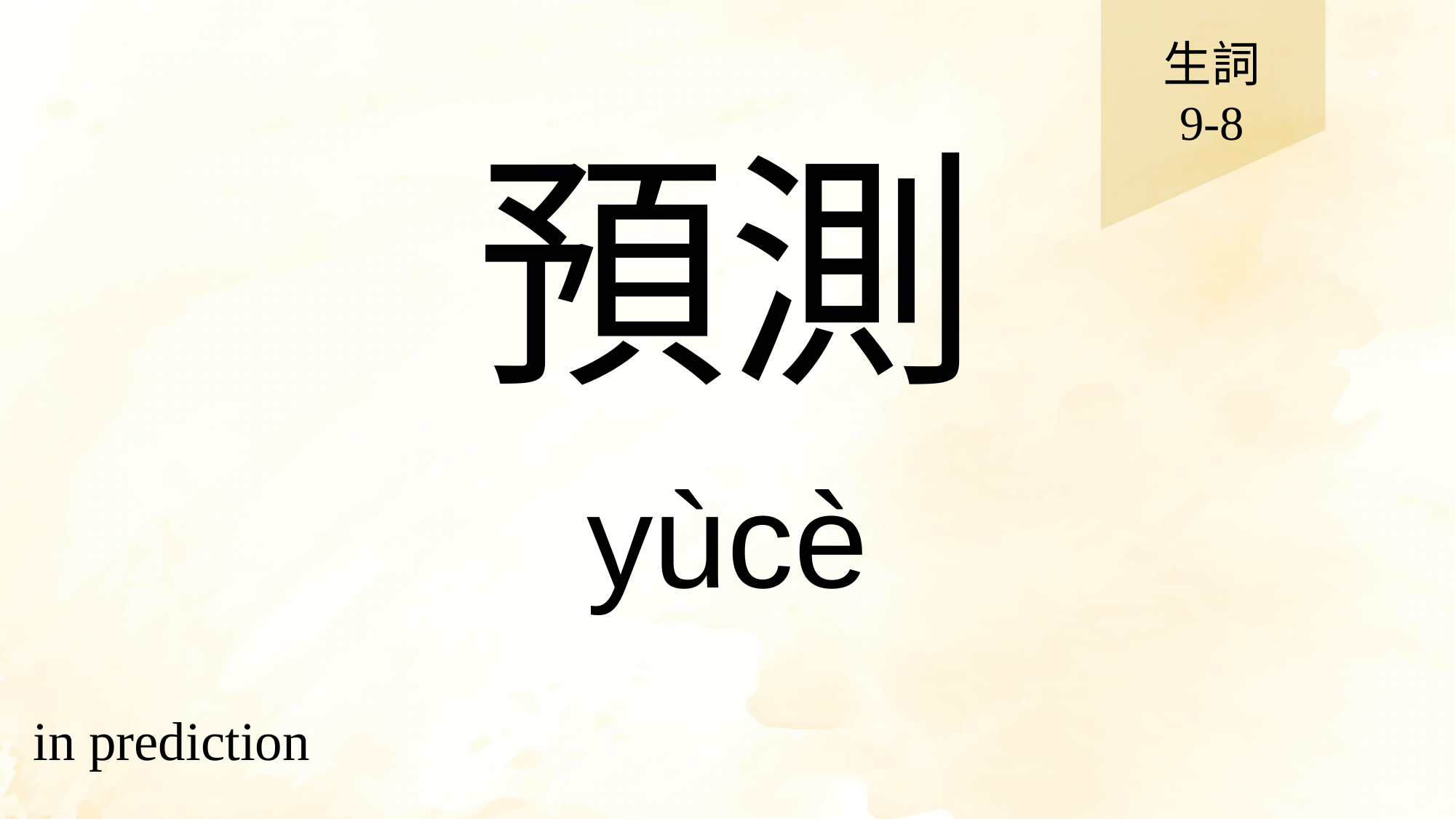

生詞
9-8
# 預測
yùcè
in prediction